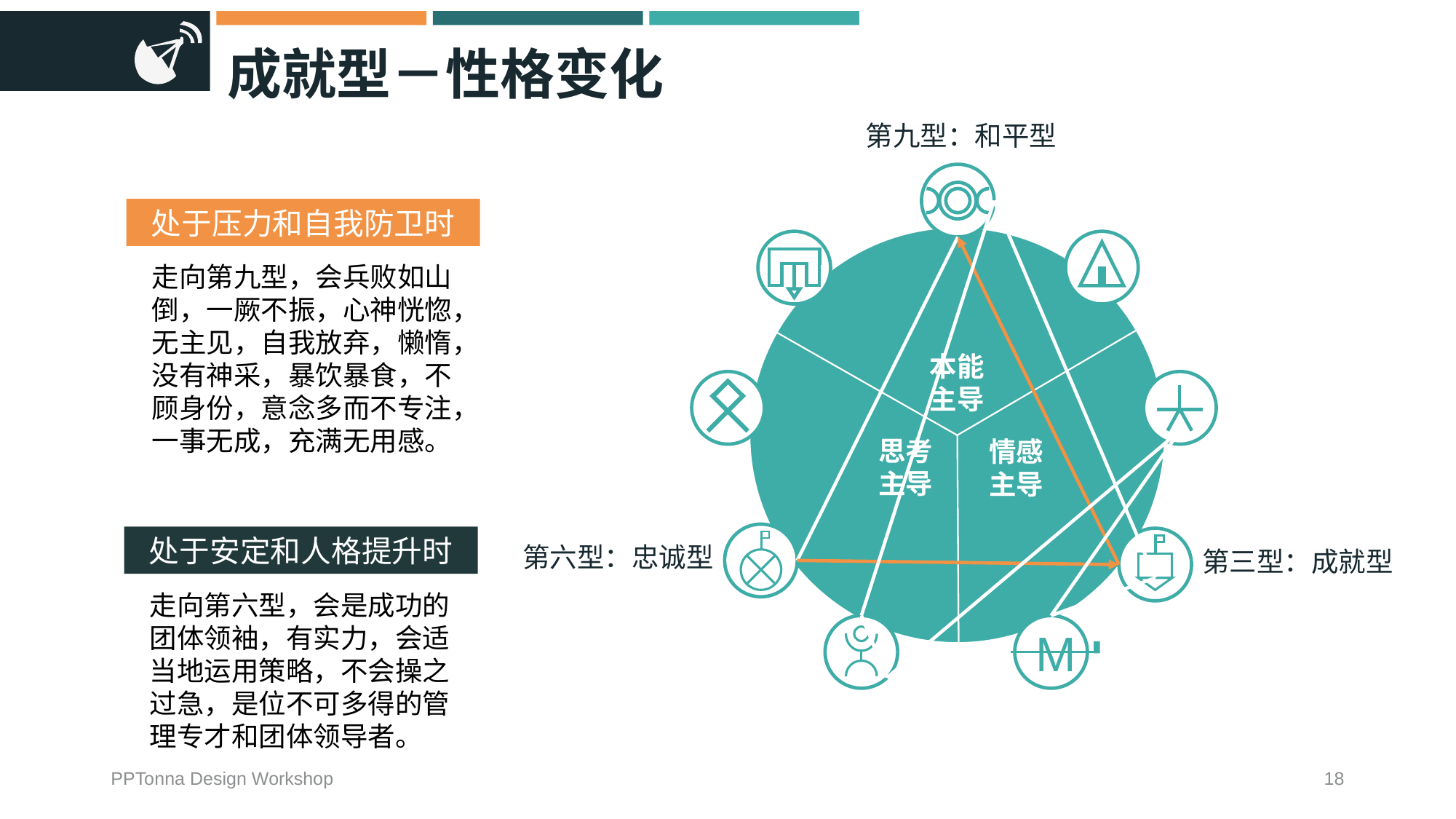

# 成就型－性格变化
第九型：和平型

本能主导

思考主导
情感主导

第六型：忠诚型
第三型：成就型

M

处于压力和自我防卫时
走向第九型，会兵败如山倒，一厥不振，心神恍惚，无主见，自我放弃，懒惰，没有神采，暴饮暴食，不顾身份，意念多而不专注，一事无成，充满无用感。
处于安定和人格提升时
走向第六型，会是成功的团体领袖，有实力，会适当地运用策略，不会操之过急，是位不可多得的管理专才和团体领导者。
PPTonna Design Workshop
18